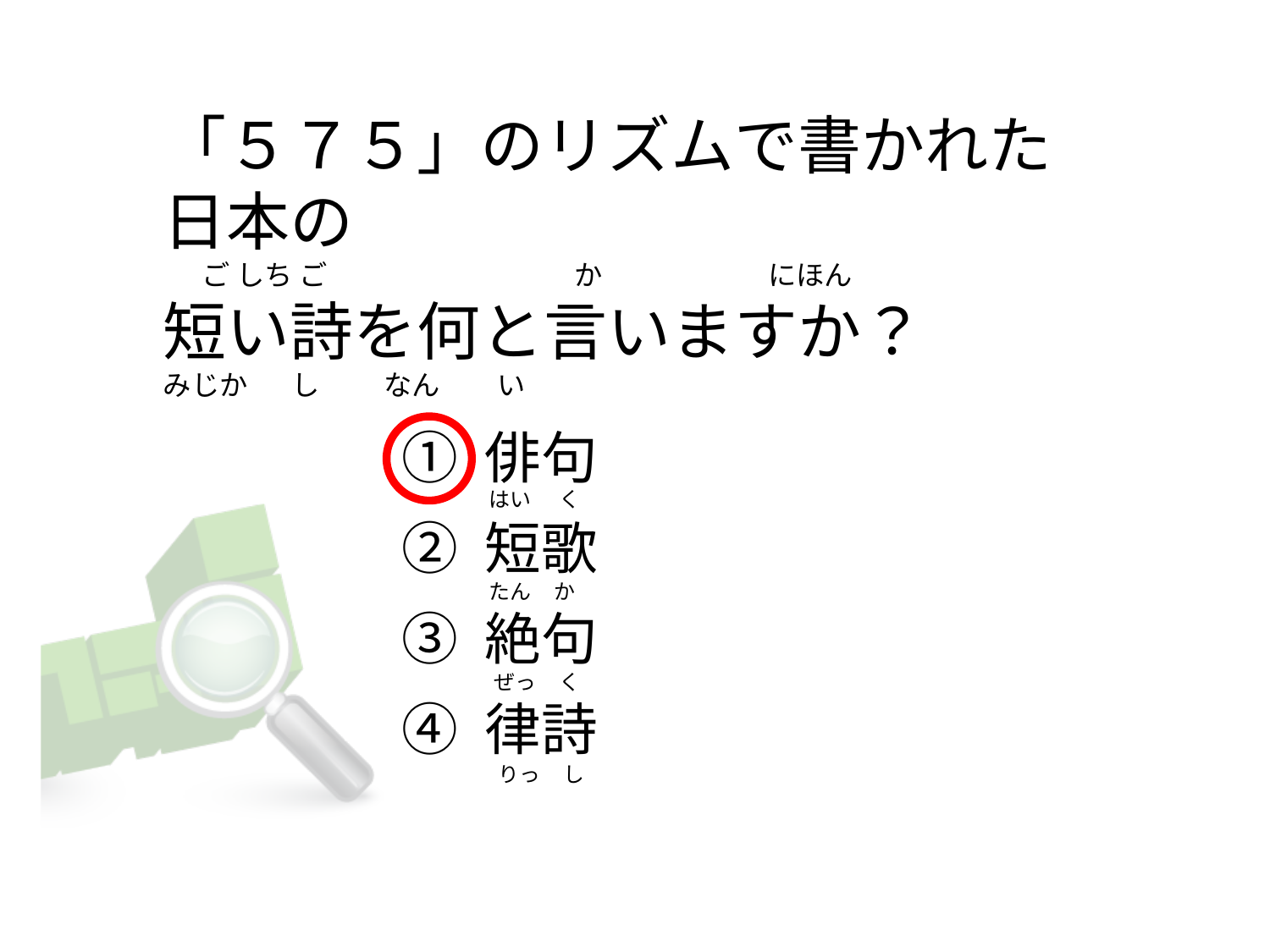

「５７５」のリズムで書かれた日本の
     ご しち ご                                       か                          にほん
短い詩を何と言いますか？
みじか       し          なん         い
① 俳句
② 短歌
③ 絶句
④ 律詩

 はい      く
 たん     か
  ぜっ     く
   りっ     し